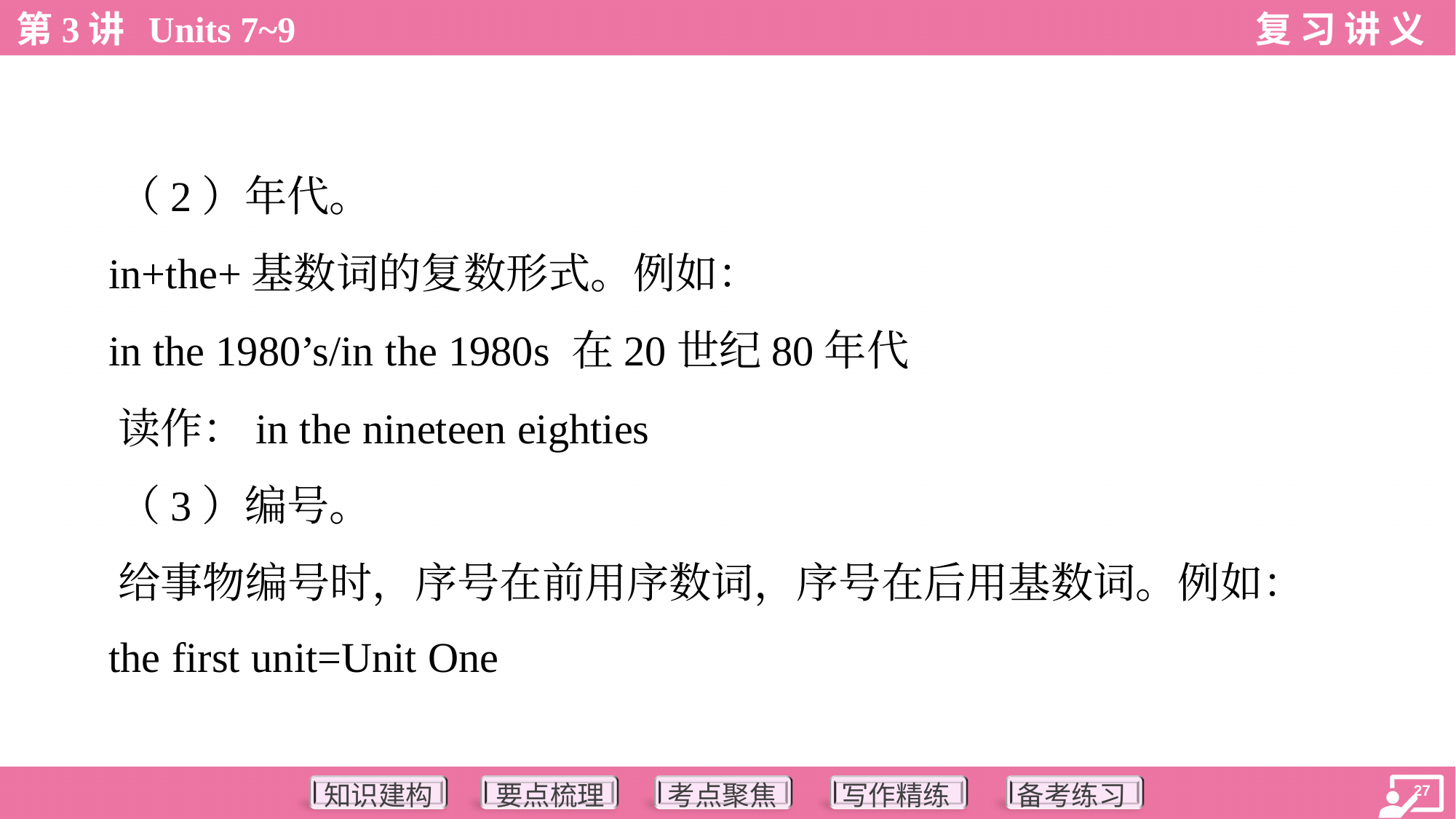

（2）年代。
    in+the+基数词的复数形式。例如：
    in the 1980’s/in the 1980s 在20世纪80年代
    读作：in the nineteen eighties
    （3）编号。
    给事物编号时，序号在前用序数词，序号在后用基数词。例如：
    the first unit=Unit One